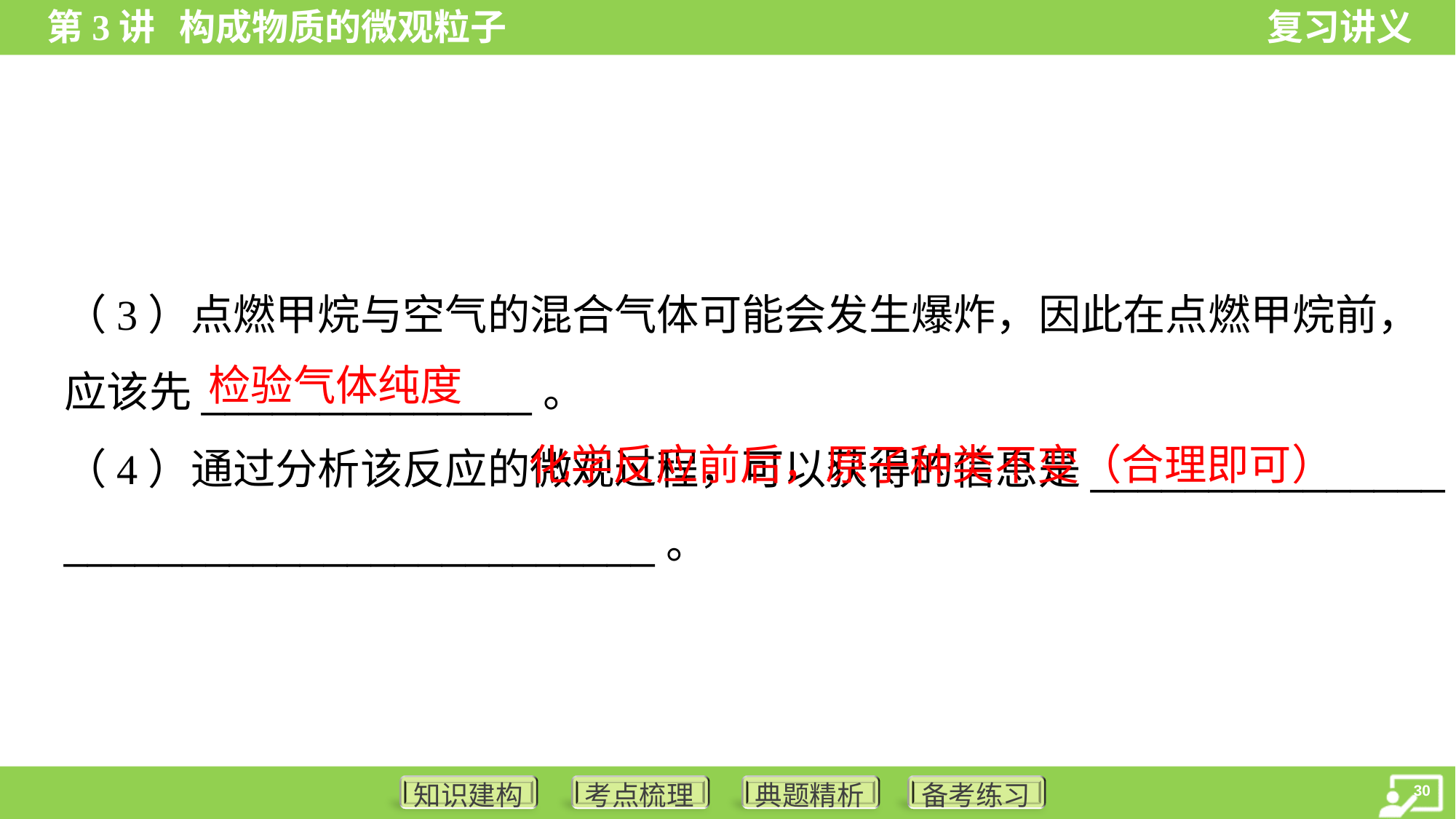

（3）点燃甲烷与空气的混合气体可能会发生爆炸，因此在点燃甲烷前，
应该先______________。
（4）通过分析该反应的微观过程，可以获得的信息是_______________
_________________________。
检验气体纯度
                                                化学反应前后，原子种类不变（合理即可）